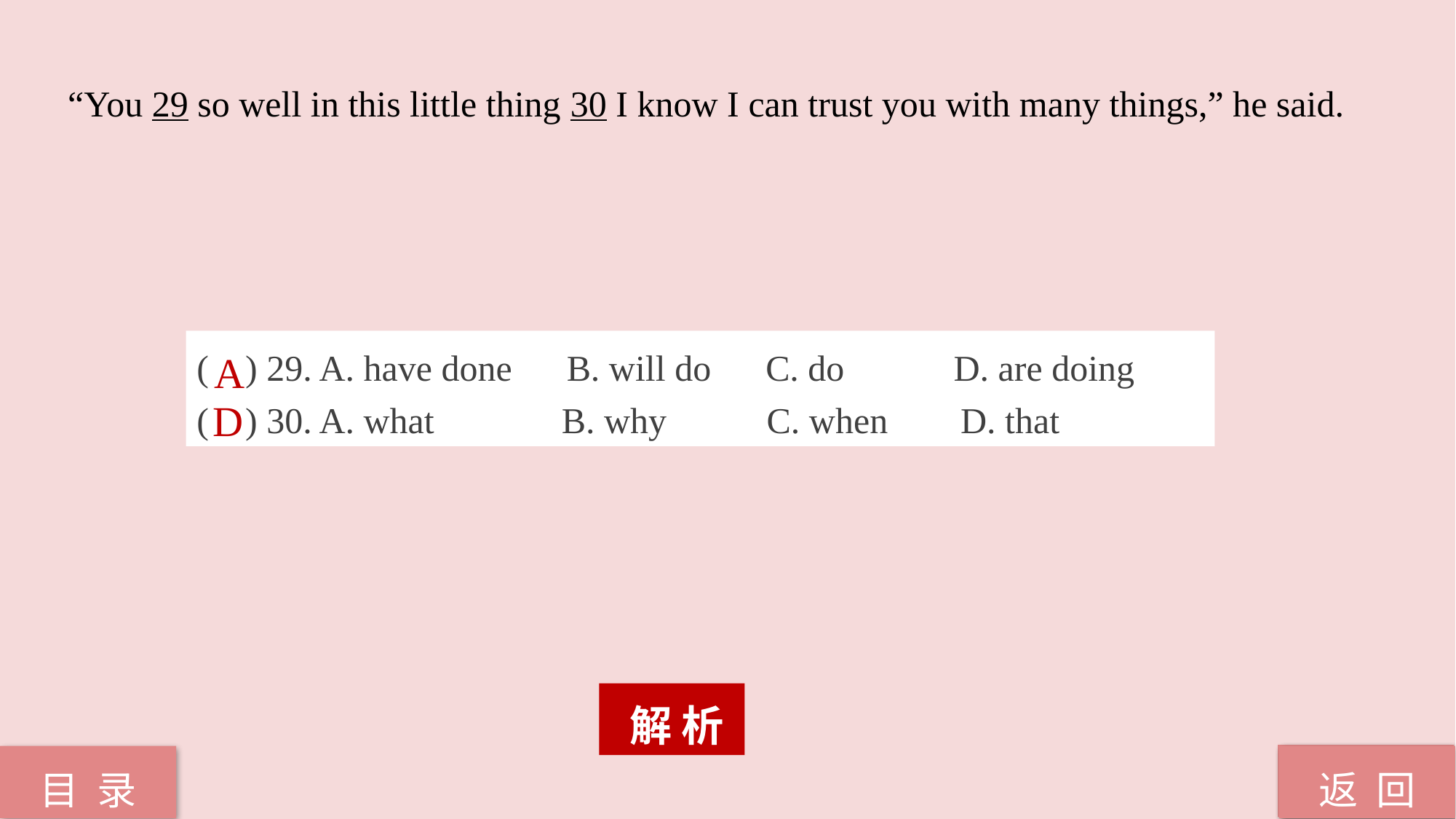

“You 29 so well in this little thing 30 I know I can trust you with many things,” he said.
(    ) 29. A. have done      B. will do      C. do            D. are doing
(    ) 30. A. what              B. why           C. when        D. that
A
D
 解 析
返  回